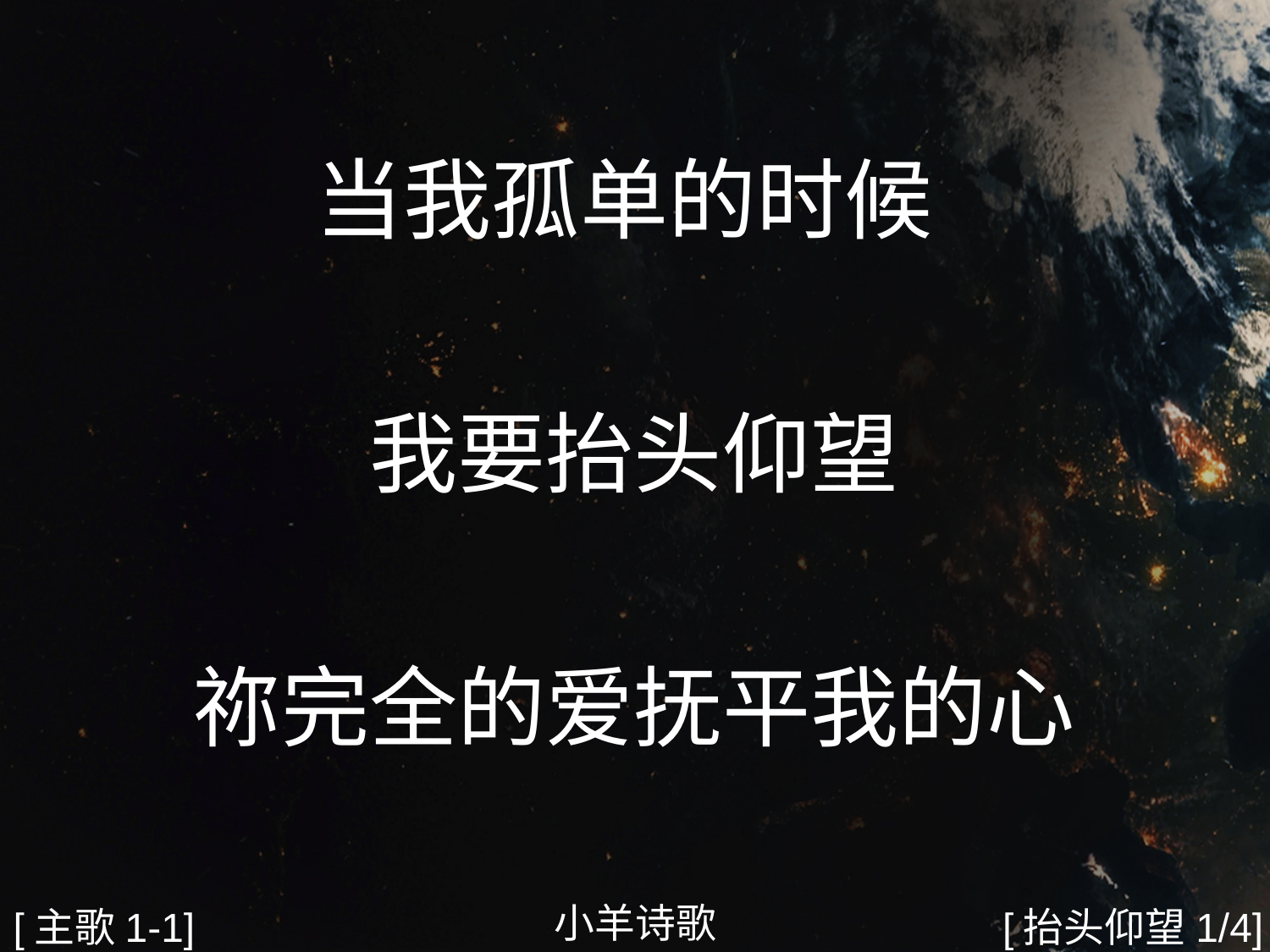

当我孤单的时候

我要抬头仰望

祢完全的爱抚平我的心
#

小羊诗歌
[主歌1-1]
[抬头仰望1/4]